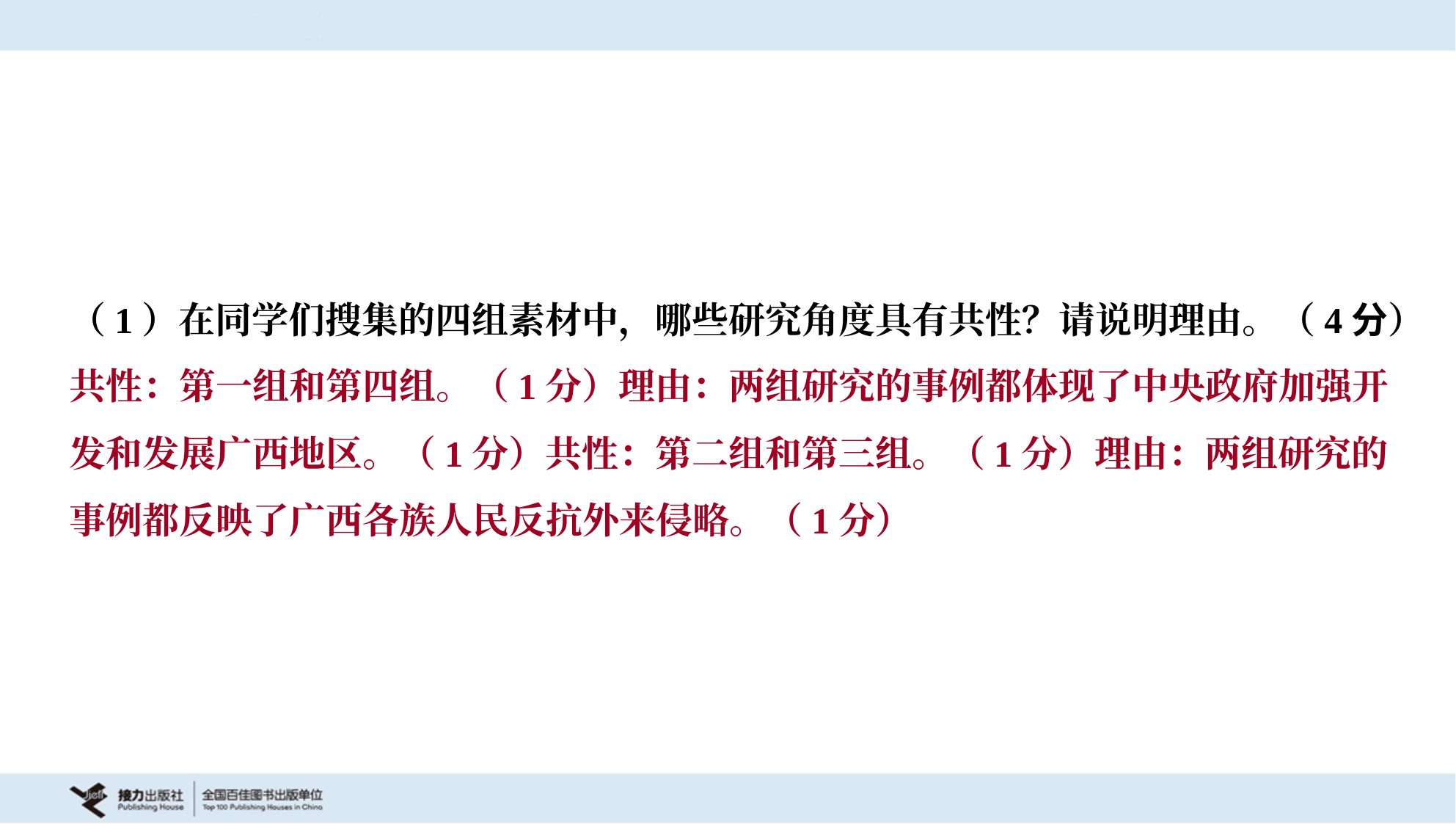

（1）在同学们搜集的四组素材中，哪些研究角度具有共性？请说明理由。（4分）
共性：第一组和第四组。（1分）理由：两组研究的事例都体现了中央政府加强开
发和发展广西地区。（1分）共性：第二组和第三组。（1分）理由：两组研究的
事例都反映了广西各族人民反抗外来侵略。（1分）